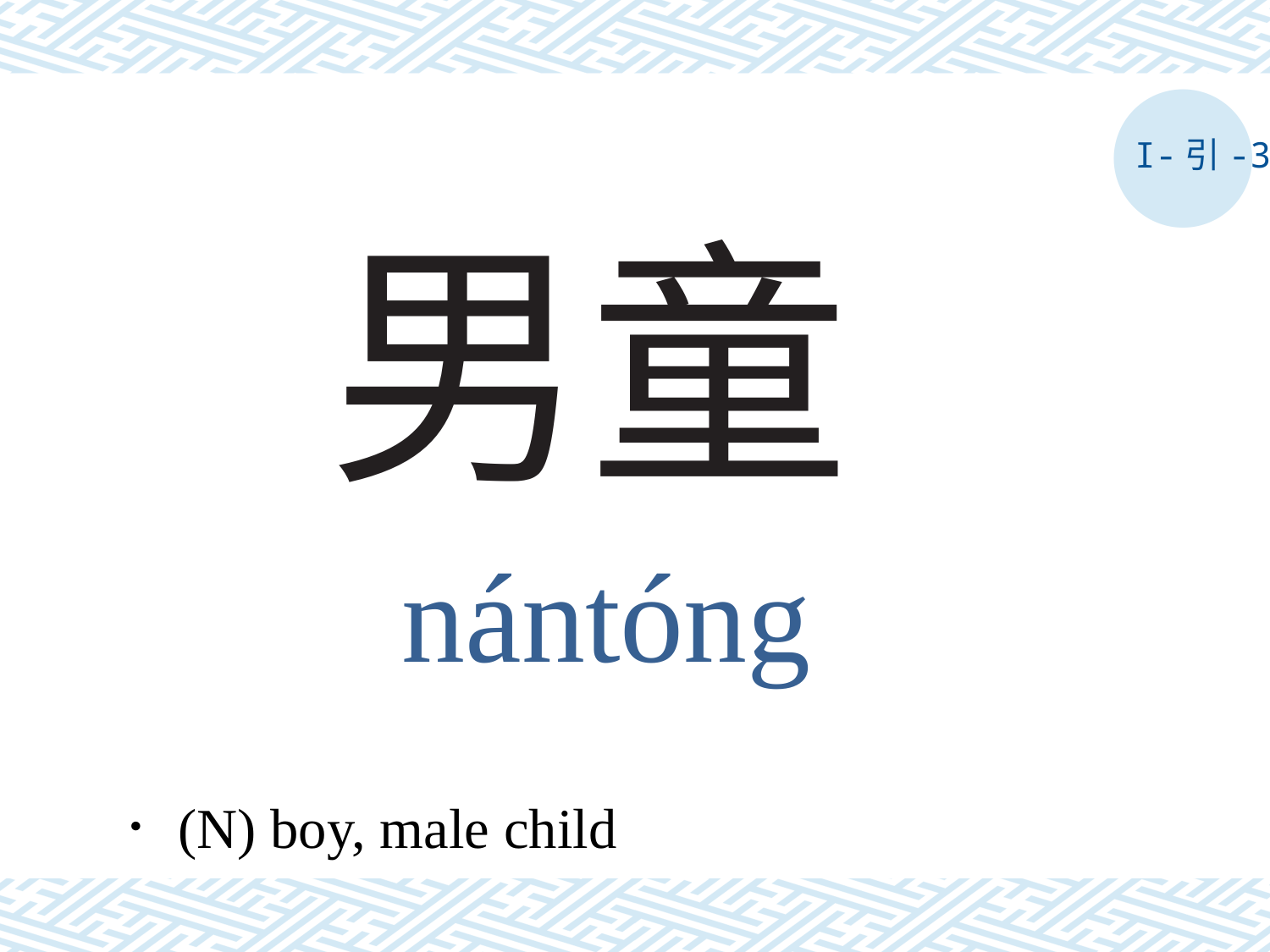

I-引-3

# 男童
nántóng
．(N) boy, male child